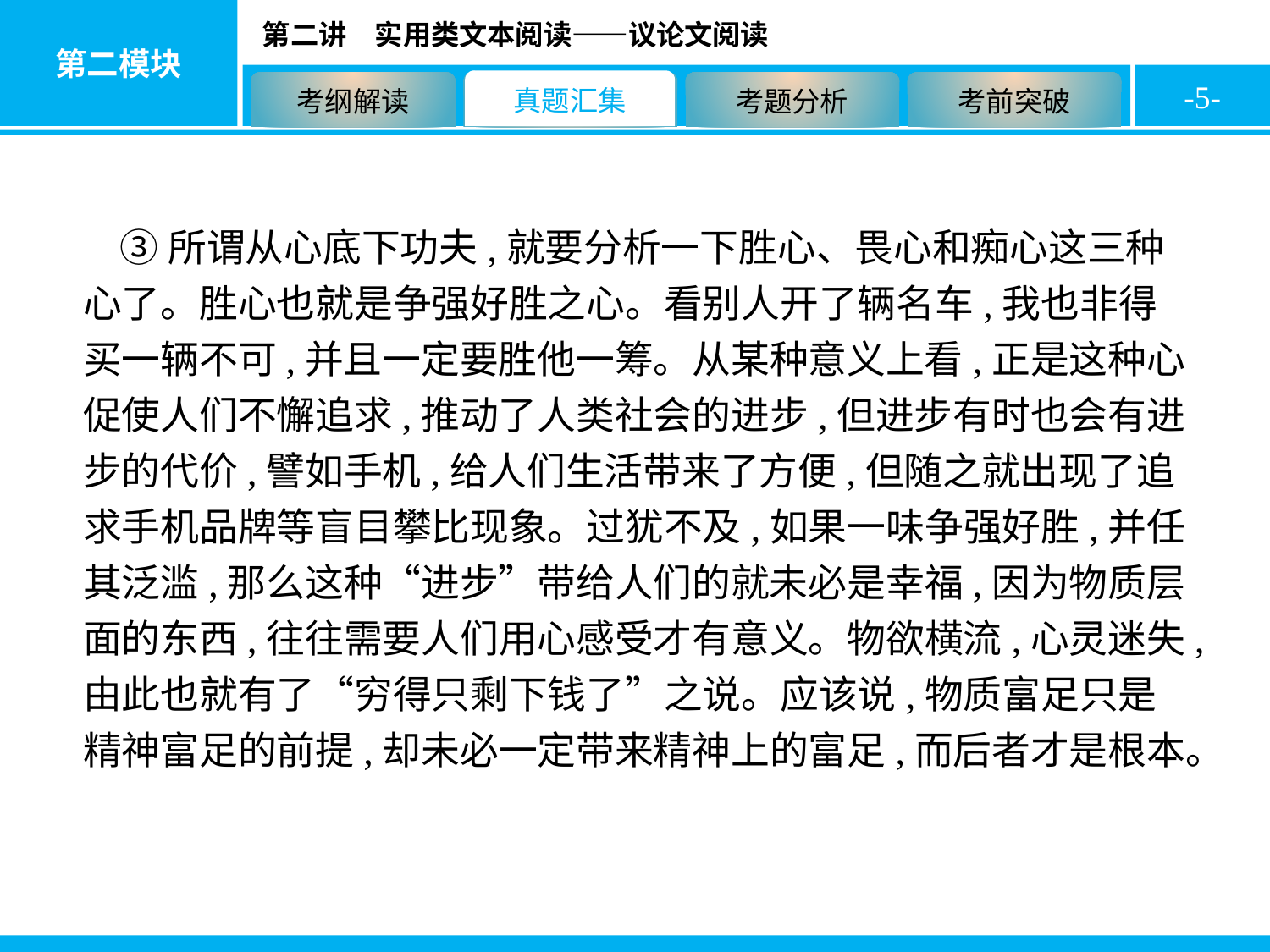

-5-
③所谓从心底下功夫,就要分析一下胜心、畏心和痴心这三种心了。胜心也就是争强好胜之心。看别人开了辆名车,我也非得买一辆不可,并且一定要胜他一筹。从某种意义上看,正是这种心促使人们不懈追求,推动了人类社会的进步,但进步有时也会有进步的代价,譬如手机,给人们生活带来了方便,但随之就出现了追求手机品牌等盲目攀比现象。过犹不及,如果一味争强好胜,并任其泛滥,那么这种“进步”带给人们的就未必是幸福,因为物质层面的东西,往往需要人们用心感受才有意义。物欲横流,心灵迷失,由此也就有了“穷得只剩下钱了”之说。应该说,物质富足只是精神富足的前提,却未必一定带来精神上的富足,而后者才是根本。